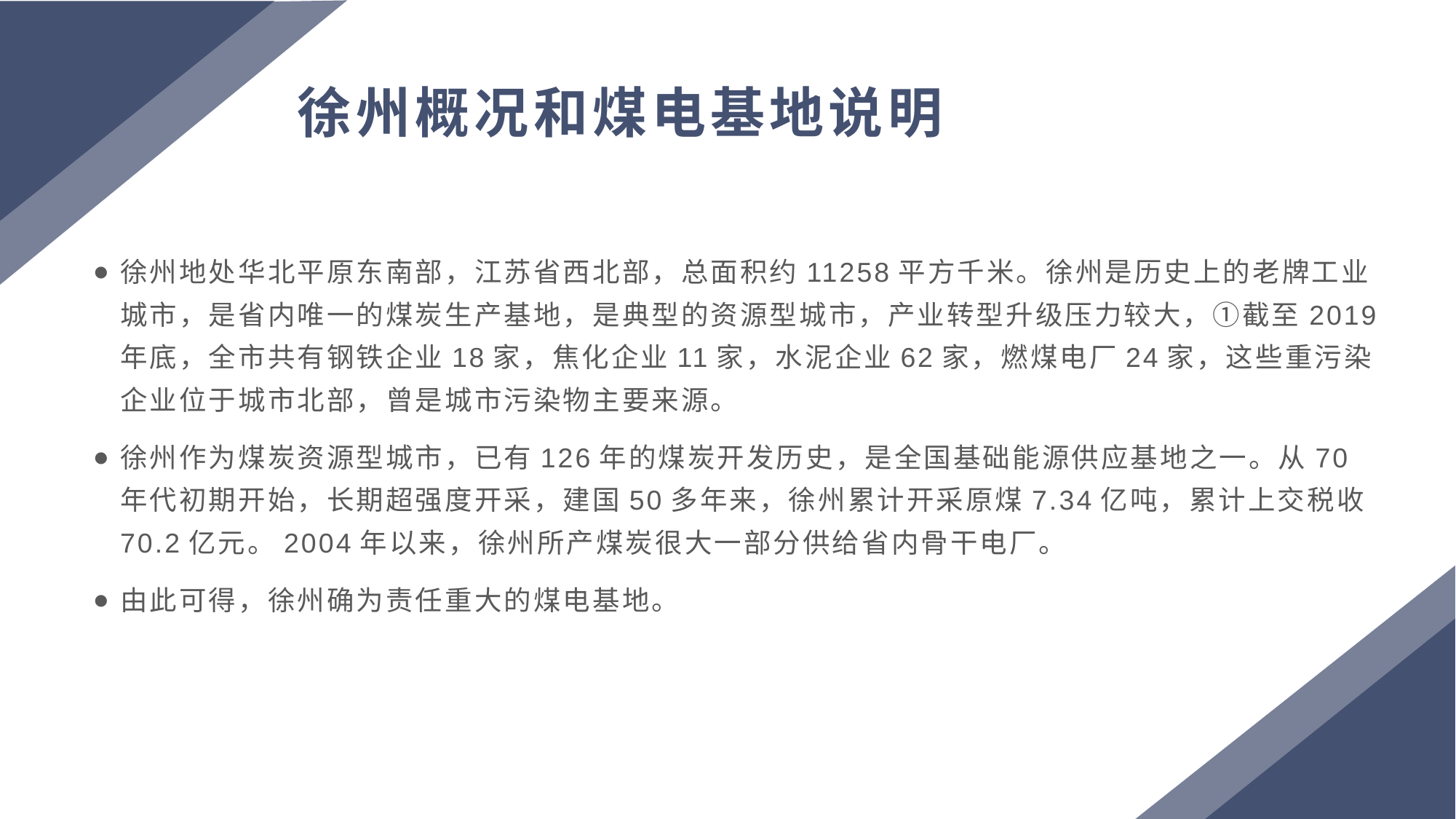

徐州概况和煤电基地说明
徐州地处华北平原东南部，江苏省西北部，总面积约11258平方千米。徐州是历史上的老牌工业城市，是省内唯一的煤炭生产基地，是典型的资源型城市，产业转型升级压力较大，①截至2019年底，全市共有钢铁企业18家，焦化企业11家，水泥企业62家，燃煤电厂24家，这些重污染企业位于城市北部，曾是城市污染物主要来源。
徐州作为煤炭资源型城市，已有126年的煤炭开发历史，是全国基础能源供应基地之一。从70年代初期开始，长期超强度开采，建国50多年来，徐州累计开采原煤7.34亿吨，累计上交税收70.2亿元。2004年以来，徐州所产煤炭很大一部分供给省内骨干电厂。
由此可得，徐州确为责任重大的煤电基地。